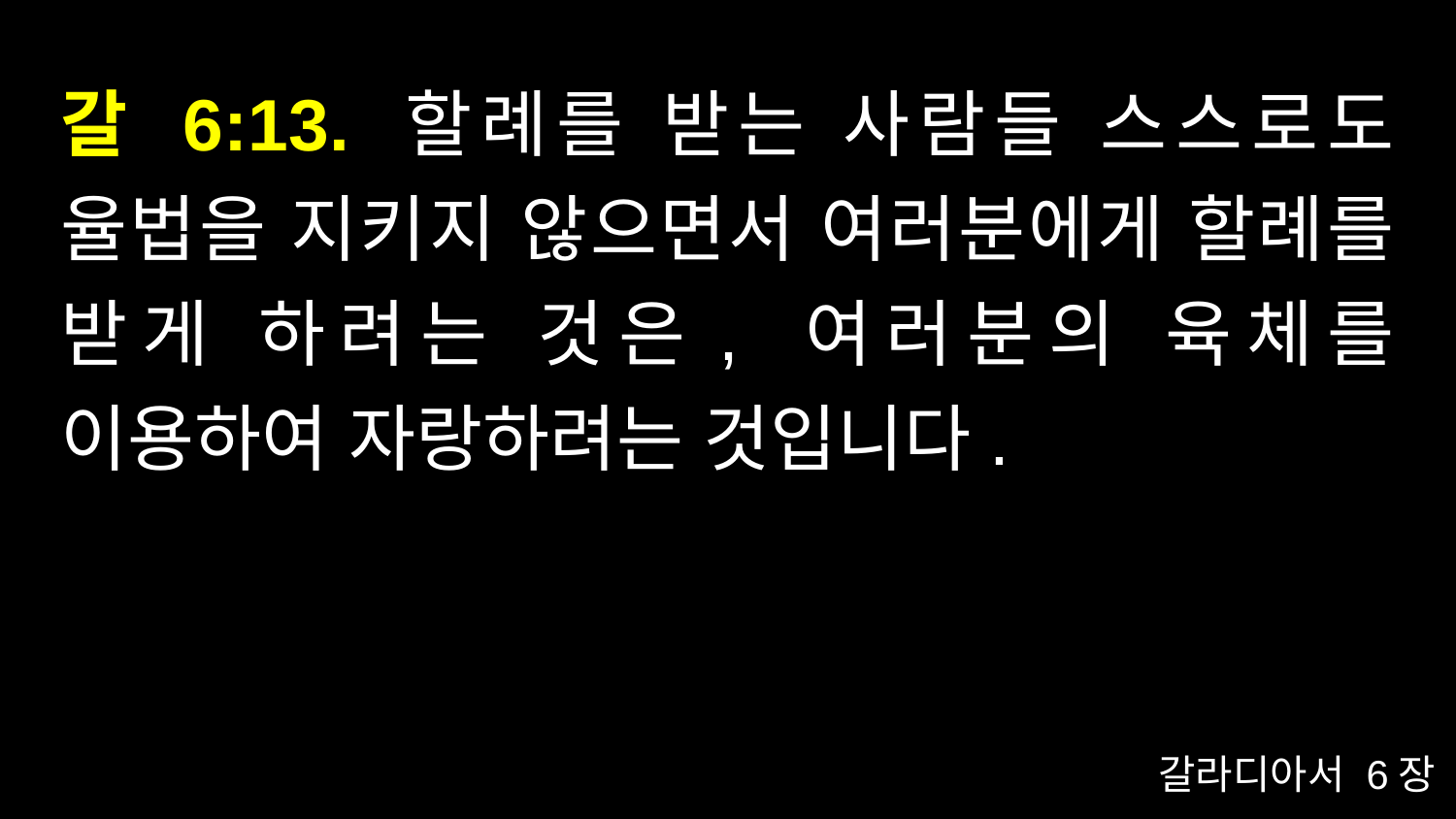

# 갈 6:13. 할례를 받는 사람들 스스로도 율법을 지키지 않으면서 여러분에게 할례를 받게 하려는 것은, 여러분의 육체를 이용하여 자랑하려는 것입니다.
갈라디아서 6장